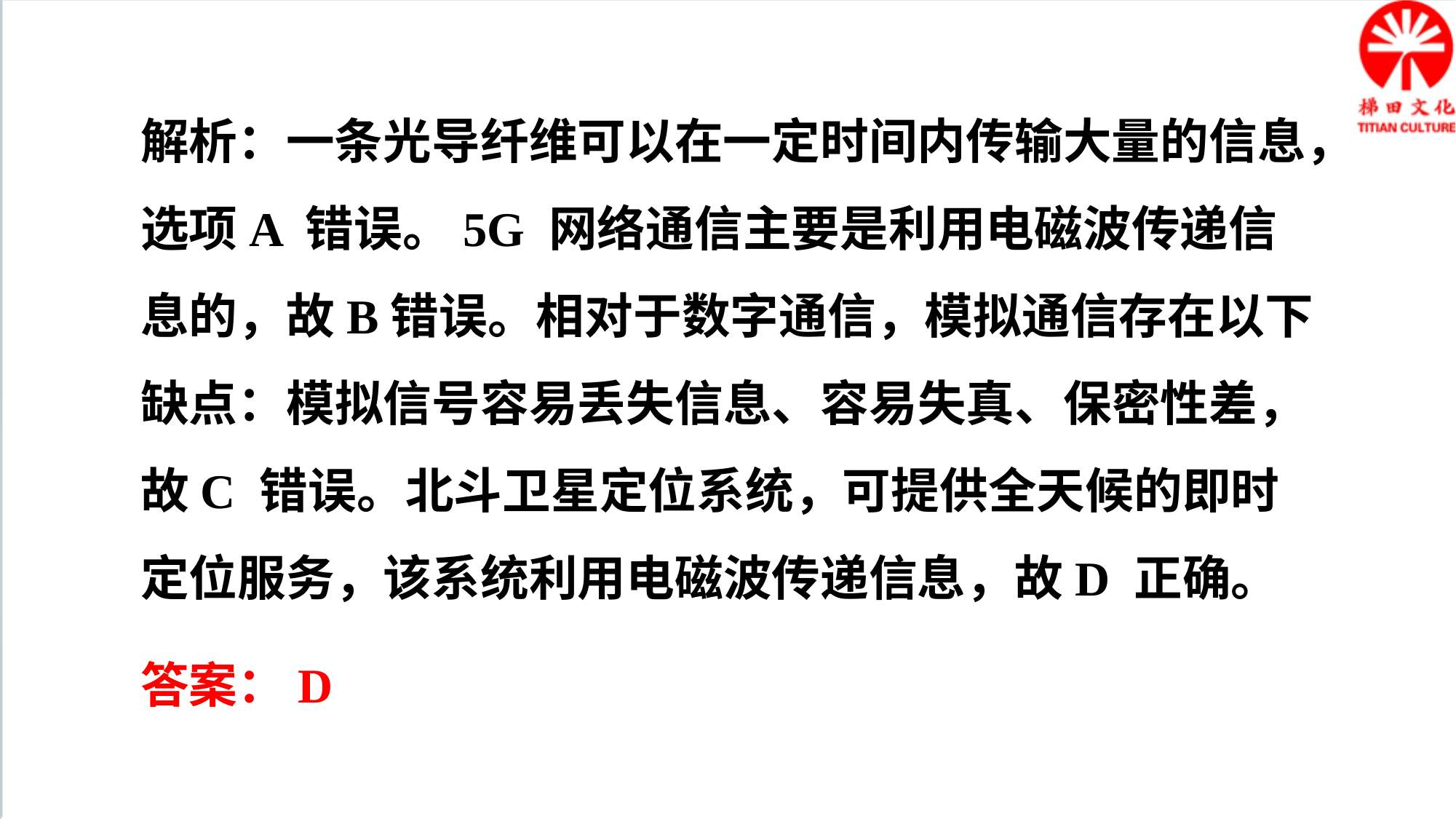

解析：一条光导纤维可以在一定时间内传输大量的信息，选项A 错误。5G 网络通信主要是利用电磁波传递信息的，故B错误。相对于数字通信，模拟通信存在以下缺点：模拟信号容易丢失信息、容易失真、保密性差，故C 错误。北斗卫星定位系统，可提供全天候的即时定位服务，该系统利用电磁波传递信息，故D 正确。
答案：D